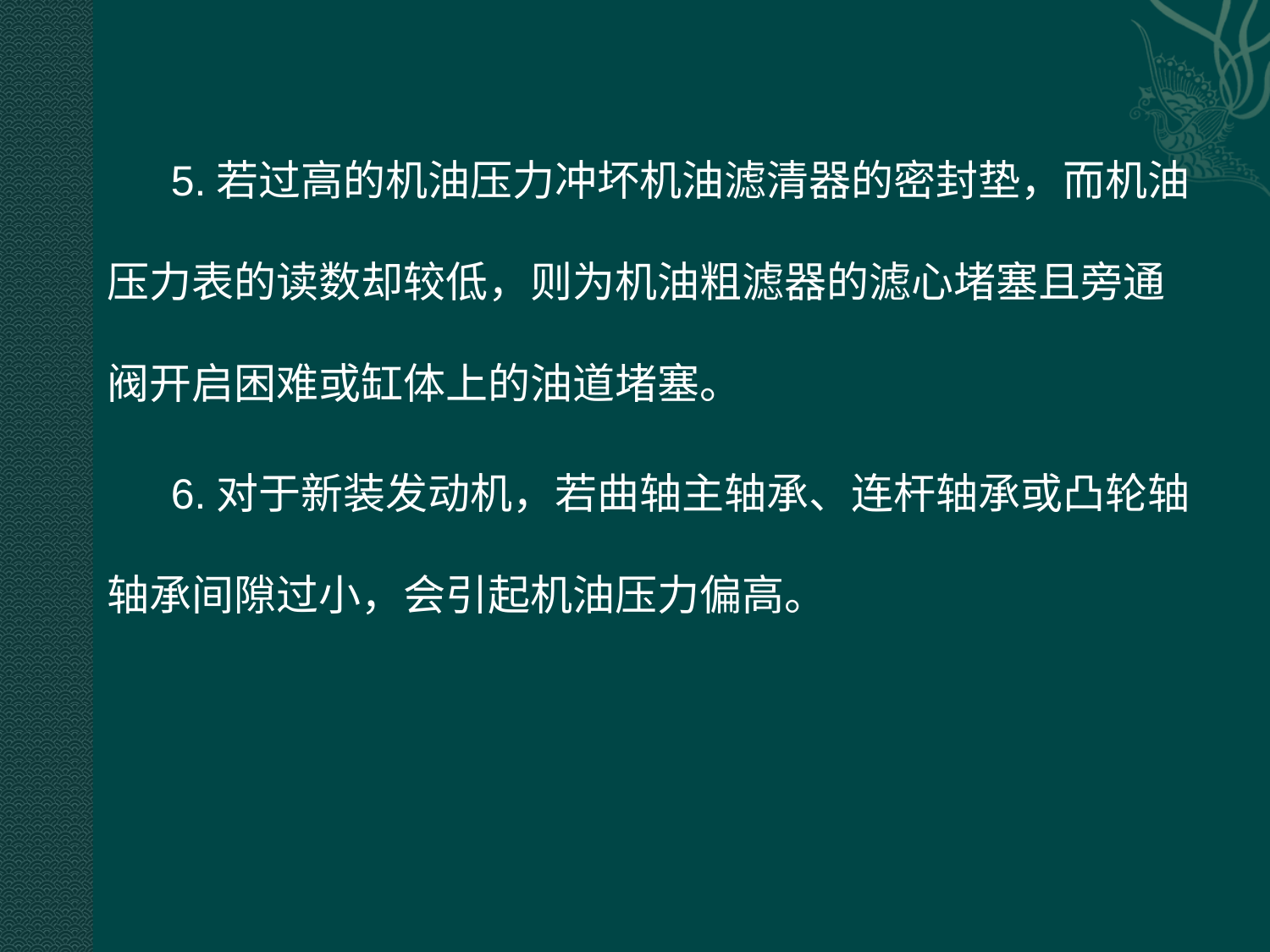

5.若过高的机油压力冲坏机油滤清器的密封垫，而机油压力表的读数却较低，则为机油粗滤器的滤心堵塞且旁通阀开启困难或缸体上的油道堵塞。
6.对于新装发动机，若曲轴主轴承、连杆轴承或凸轮轴轴承间隙过小，会引起机油压力偏高。